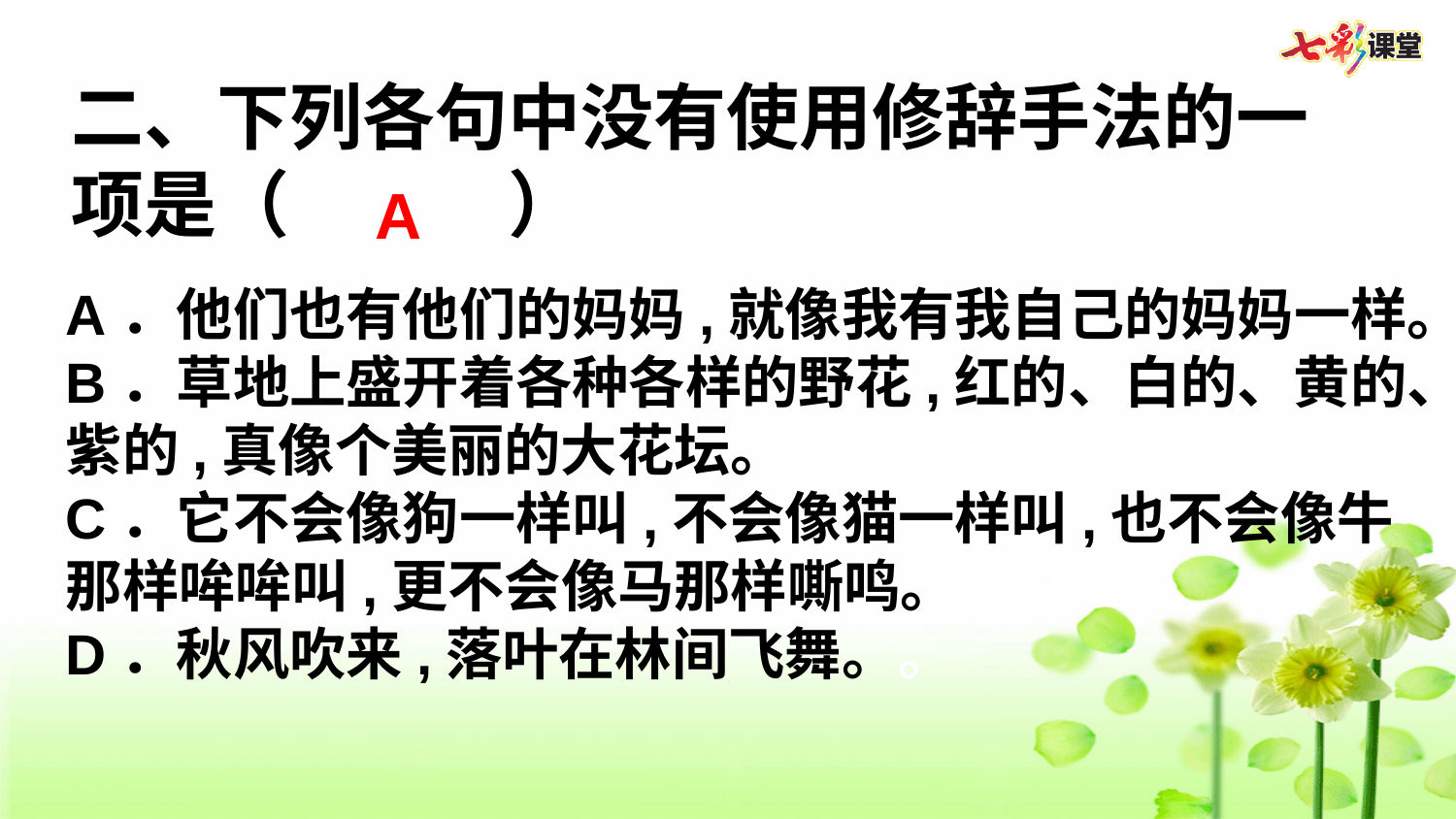

二、下列各句中没有使用修辞手法的一项是（      ）
A
A．他们也有他们的妈妈,就像我有我自己的妈妈一样。
B．草地上盛开着各种各样的野花,红的、白的、黄的、紫的,真像个美丽的大花坛。
C．它不会像狗一样叫,不会像猫一样叫,也不会像牛那样哞哞叫,更不会像马那样嘶鸣。
D．秋风吹来,落叶在林间飞舞。。